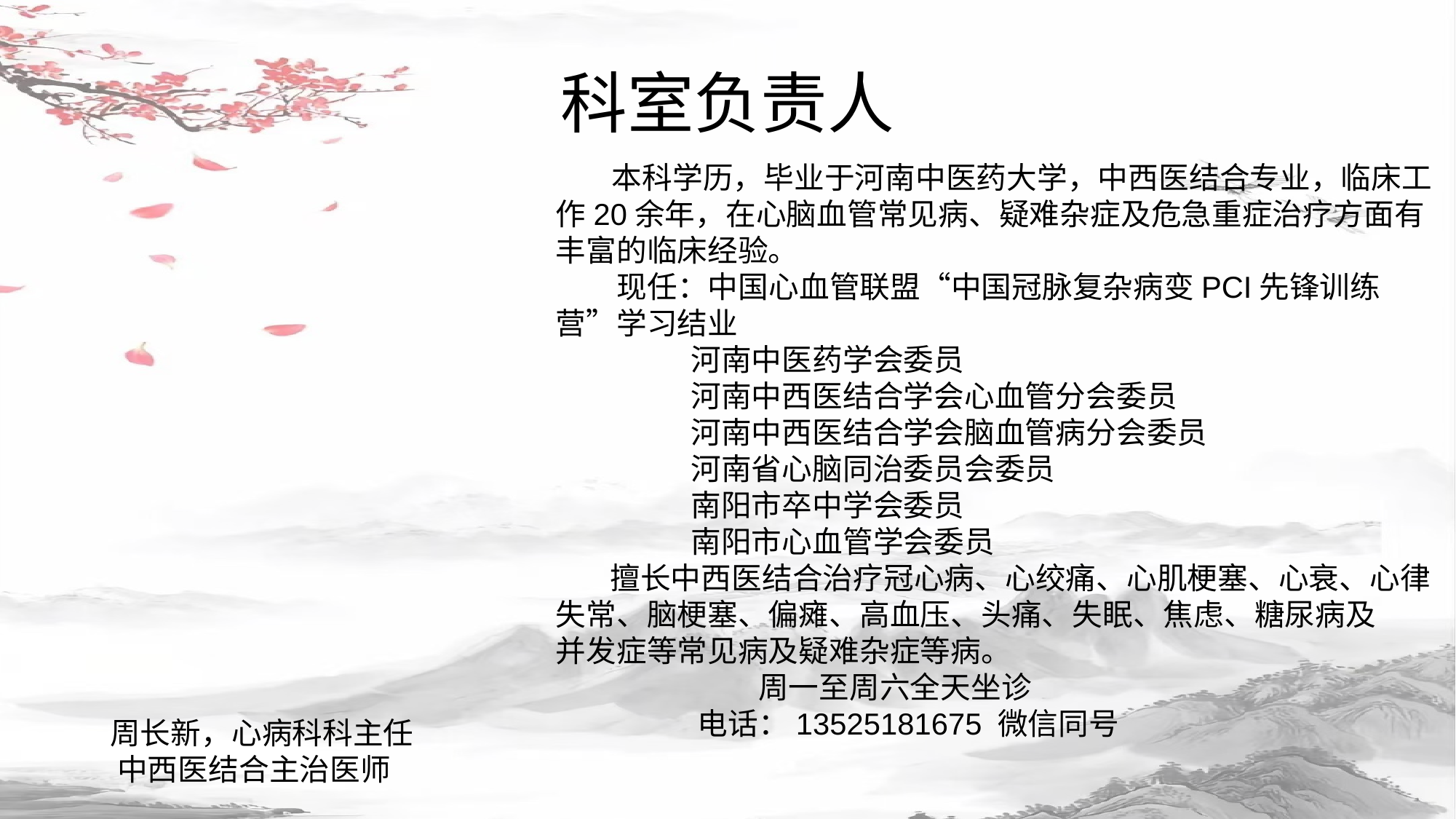

# 科室负责人
        本科学历，毕业于河南中医药大学，中西医结合专业，临床工作20余年，在心脑血管常见病、疑难杂症及危急重症治疗方面有丰富的临床经验。
        现任：中国心血管联盟“中国冠脉复杂病变PCI先锋训练营”学习结业
                   河南中医药学会委员
                   河南中西医结合学会心血管分会委员
                   河南中西医结合学会脑血管病分会委员
                   河南省心脑同治委员会委员
                   南阳市卒中学会委员
                   南阳市心血管学会委员
       擅长中西医结合治疗冠心病、心绞痛、心肌梗塞、心衰、心律失常、脑梗塞、偏瘫、高血压、头痛、失眠、焦虑、糖尿病及
并发症等常见病及疑难杂症等病。
                             周一至周六全天坐诊
                    电话：13525181675 微信同号
            周长新，心病科科主任
            中西医结合主治医师